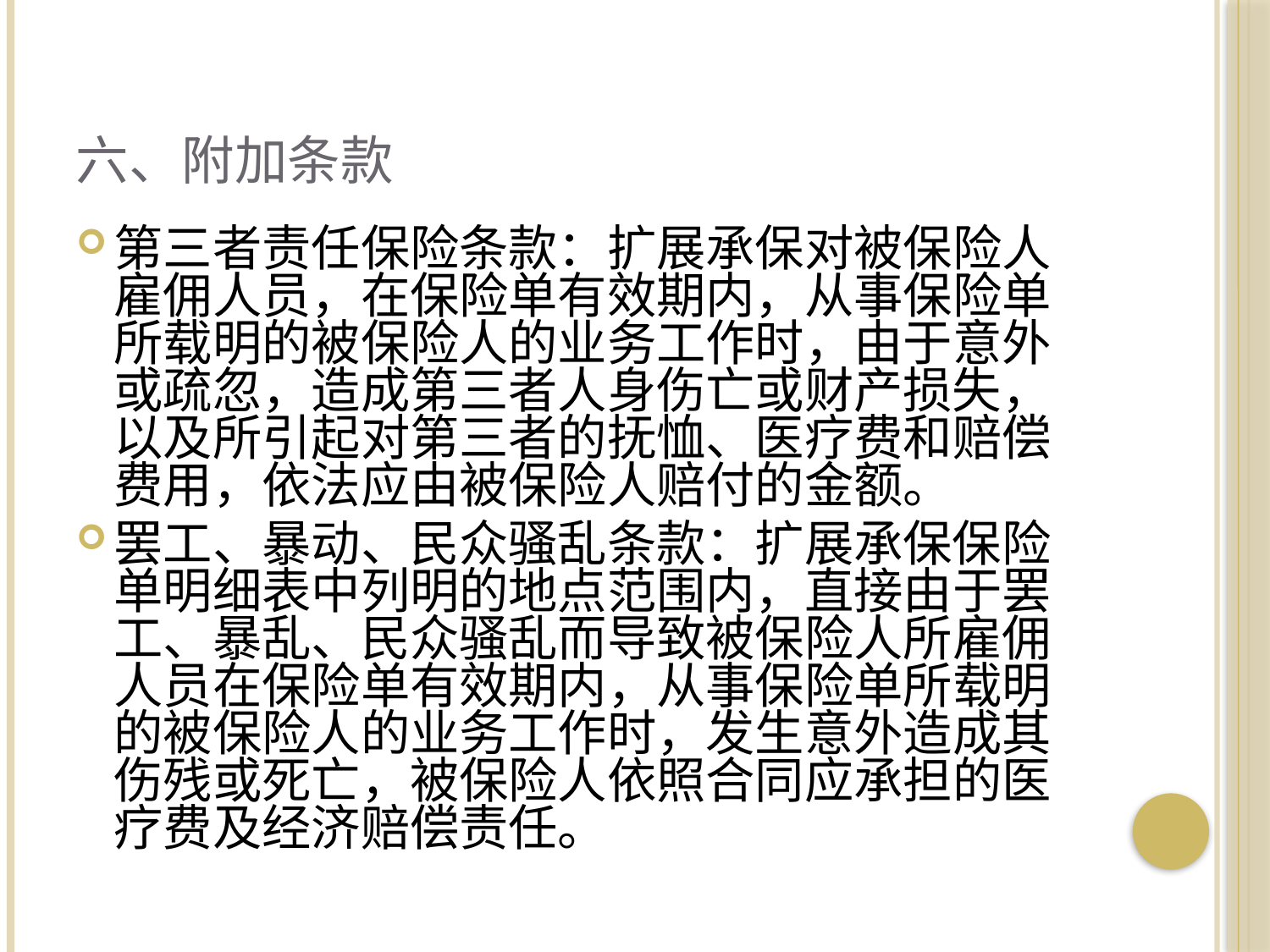

# 六、附加条款
第三者责任保险条款：扩展承保对被保险人雇佣人员，在保险单有效期内，从事保险单所载明的被保险人的业务工作时，由于意外或疏忽，造成第三者人身伤亡或财产损失，以及所引起对第三者的抚恤、医疗费和赔偿费用，依法应由被保险人赔付的金额。
罢工、暴动、民众骚乱条款：扩展承保保险单明细表中列明的地点范围内，直接由于罢工、暴乱、民众骚乱而导致被保险人所雇佣人员在保险单有效期内，从事保险单所载明的被保险人的业务工作时，发生意外造成其伤残或死亡，被保险人依照合同应承担的医疗费及经济赔偿责任。